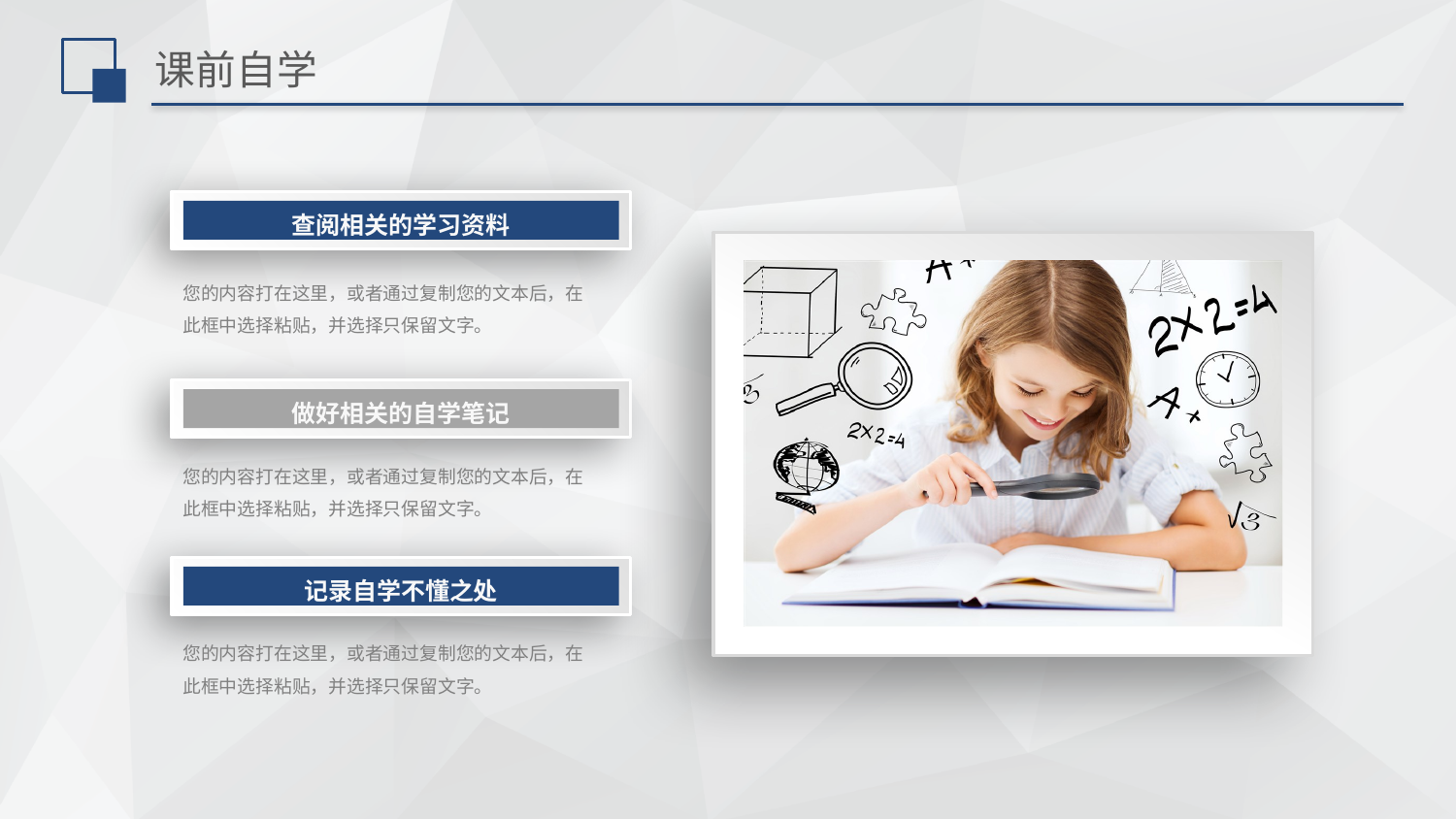

# 课前自学

查阅相关的学习资料

您的内容打在这里，或者通过复制您的文本后，在此框中选择粘贴，并选择只保留文字。

做好相关的自学笔记
您的内容打在这里，或者通过复制您的文本后，在此框中选择粘贴，并选择只保留文字。

记录自学不懂之处
您的内容打在这里，或者通过复制您的文本后，在此框中选择粘贴，并选择只保留文字。